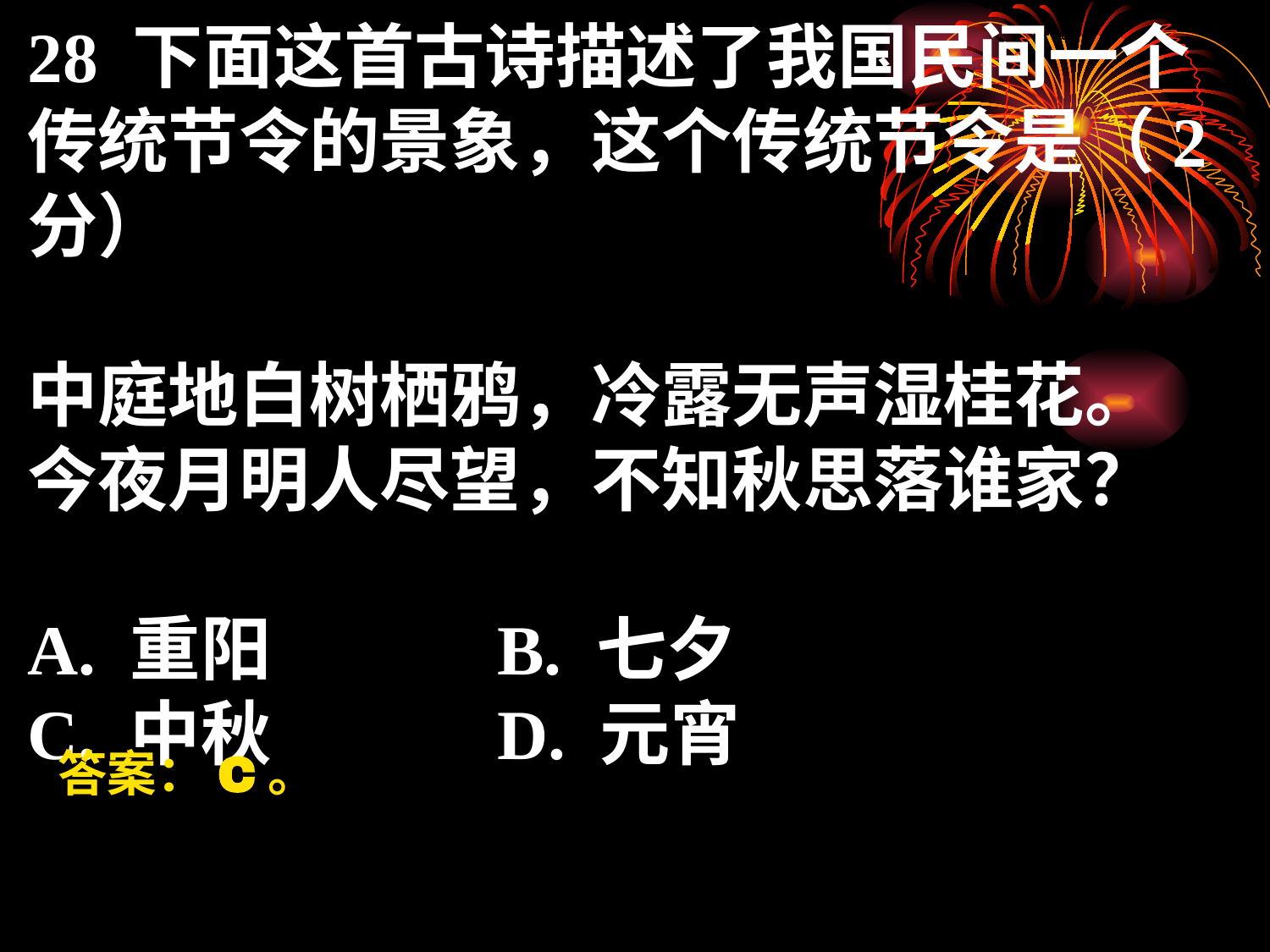

28 下面这首古诗描述了我国民间一个传统节令的景象，这个传统节令是（2分）

中庭地白树栖鸦，冷露无声湿桂花。
今夜月明人尽望，不知秋思落谁家？

A. 重阳             B. 七夕
C. 中秋             D. 元宵
   答案：C。